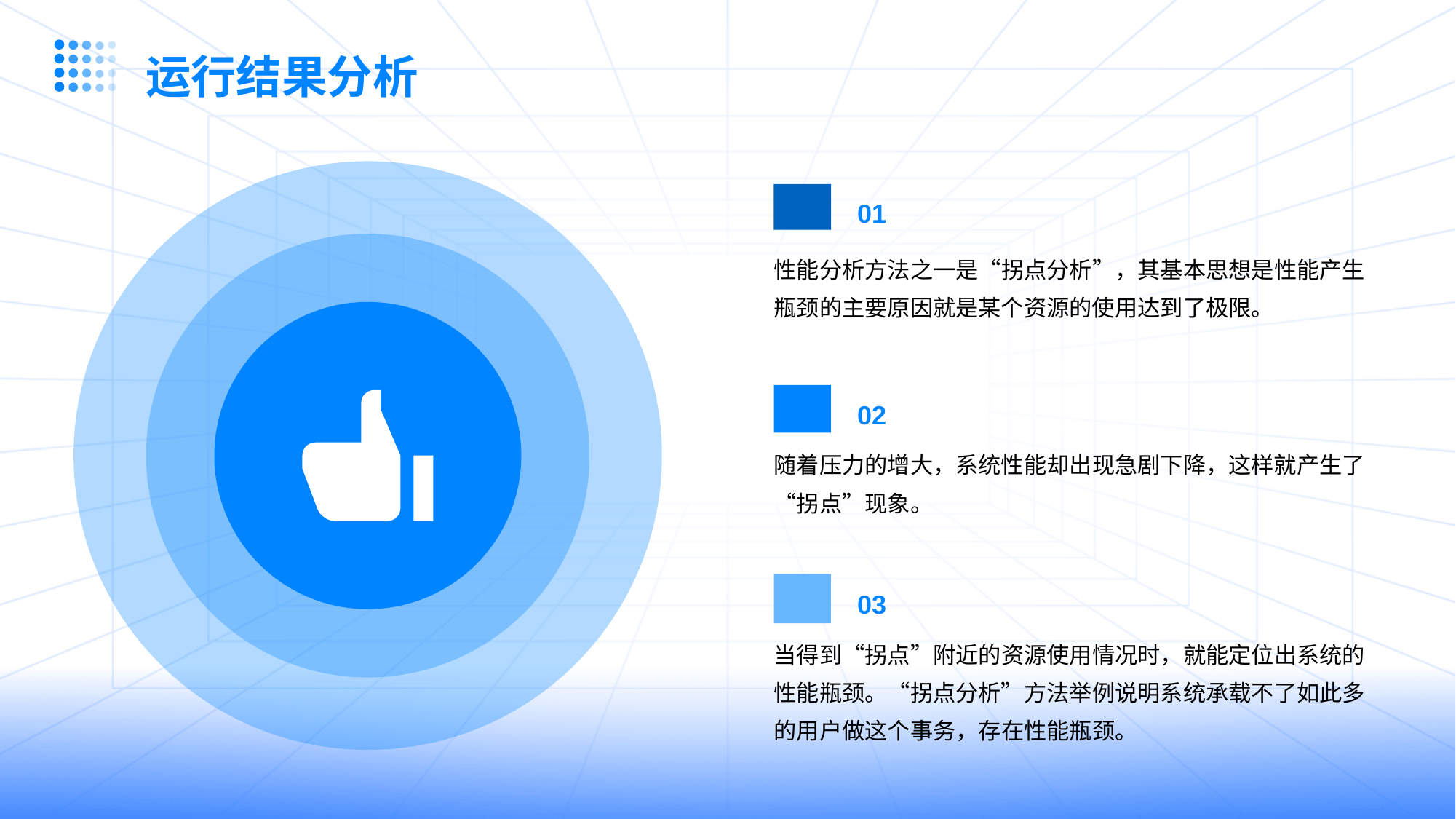

运行结果分析

01

性能分析方法之一是“拐点分析”，其基本思想是性能产生瓶颈的主要原因就是某个资源的使用达到了极限。

02

随着压力的增大，系统性能却出现急剧下降，这样就产生了“拐点”现象。
03

当得到“拐点”附近的资源使用情况时，就能定位出系统的性能瓶颈。“拐点分析”方法举例说明系统承载不了如此多的用户做这个事务，存在性能瓶颈。